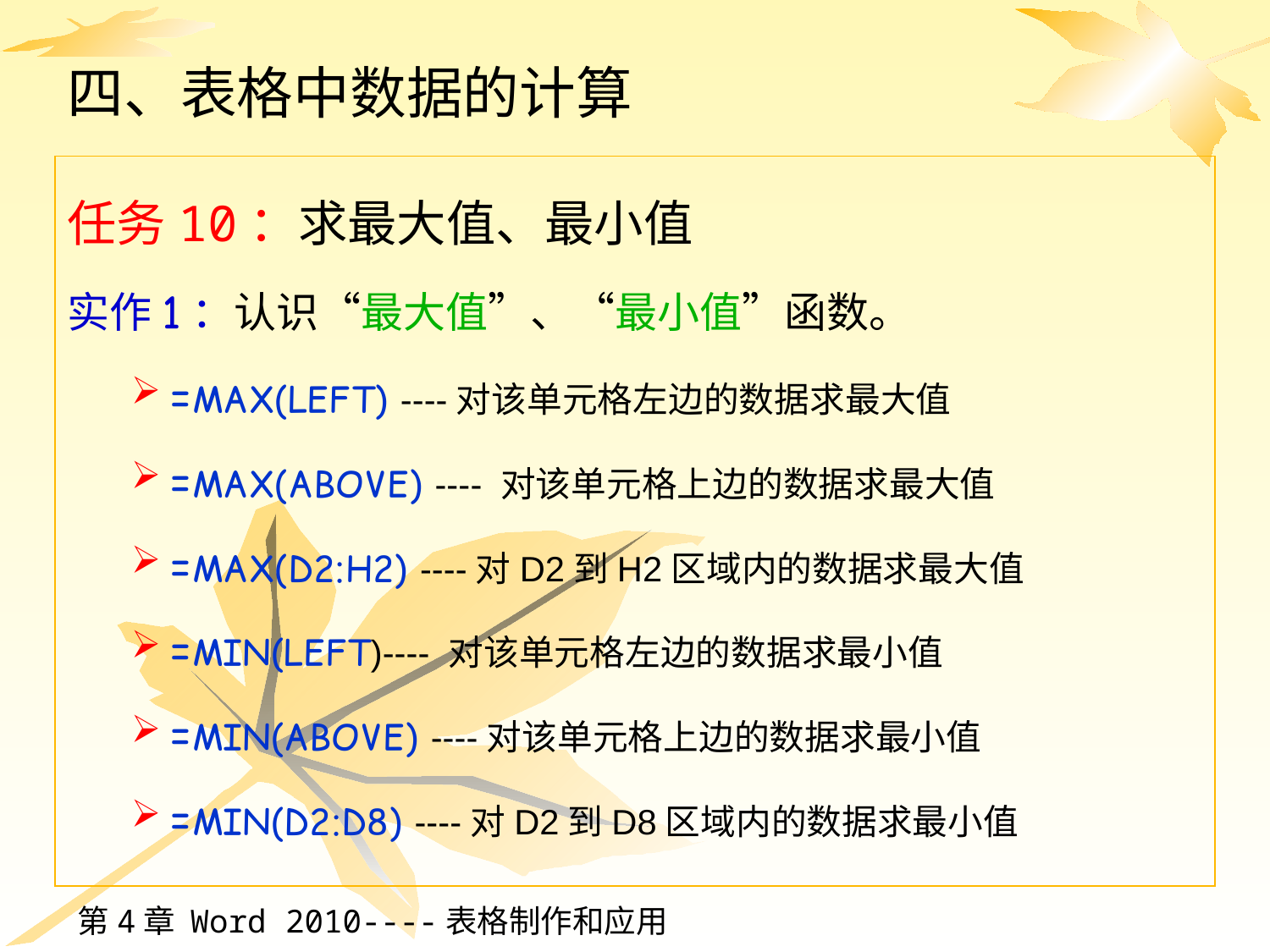

# 四、表格中数据的计算
任务10：求最大值、最小值
实作1：认识“最大值”、“最小值”函数。
=MAX(LEFT) ----对该单元格左边的数据求最大值
=MAX(ABOVE) ---- 对该单元格上边的数据求最大值
=MAX(D2:H2) ----对D2到H2区域内的数据求最大值
=MIN(LEFT)---- 对该单元格左边的数据求最小值
=MIN(ABOVE) ----对该单元格上边的数据求最小值
=MIN(D2:D8) ----对D2到D8区域内的数据求最小值